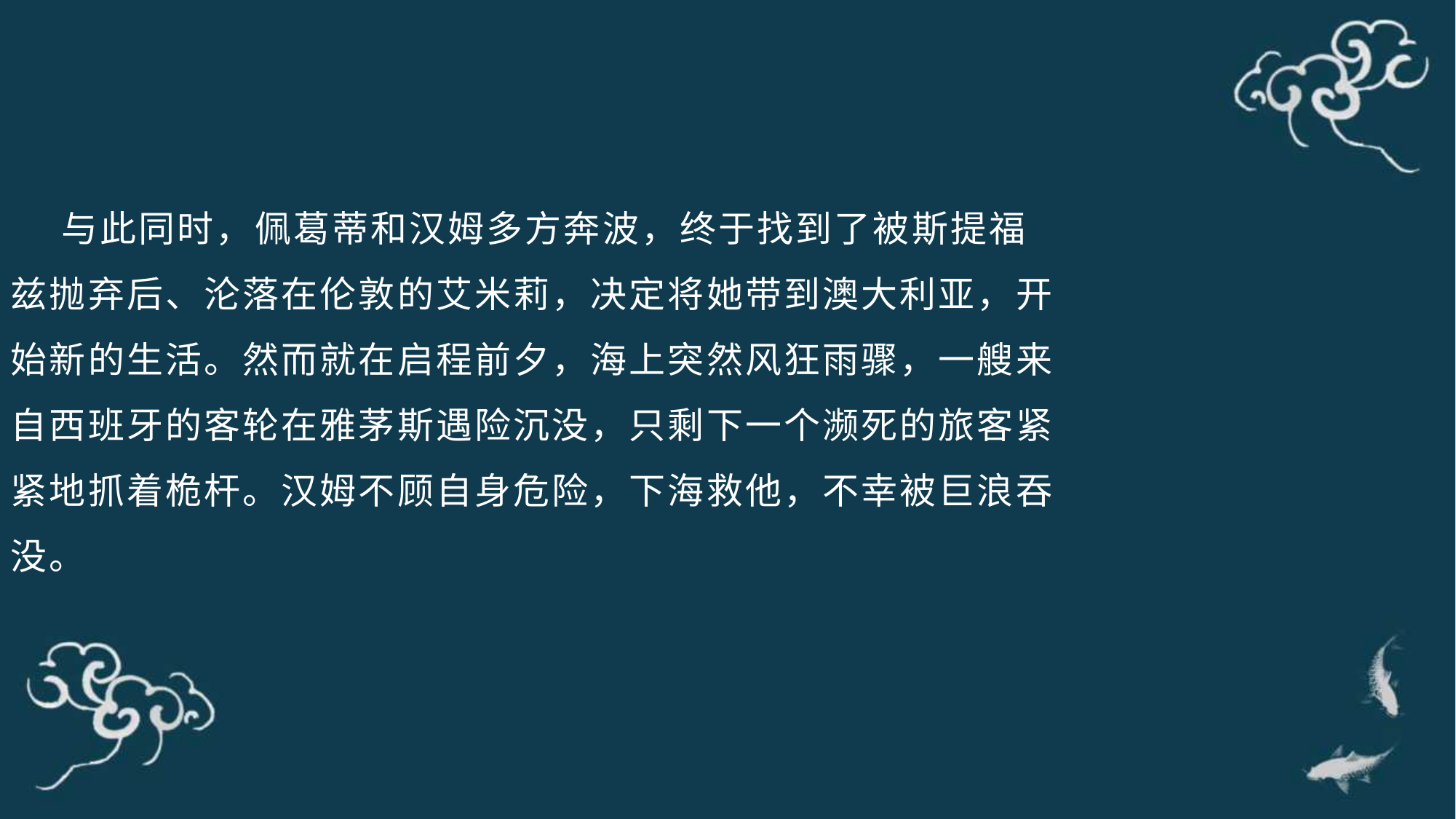

与此同时，佩葛蒂和汉姆多方奔波，终于找到了被斯提福兹抛弃后、沦落在伦敦的艾米莉，决定将她带到澳大利亚，开始新的生活。然而就在启程前夕，海上突然风狂雨骤，一艘来自西班牙的客轮在雅茅斯遇险沉没，只剩下一个濒死的旅客紧紧地抓着桅杆。汉姆不顾自身危险，下海救他，不幸被巨浪吞没。